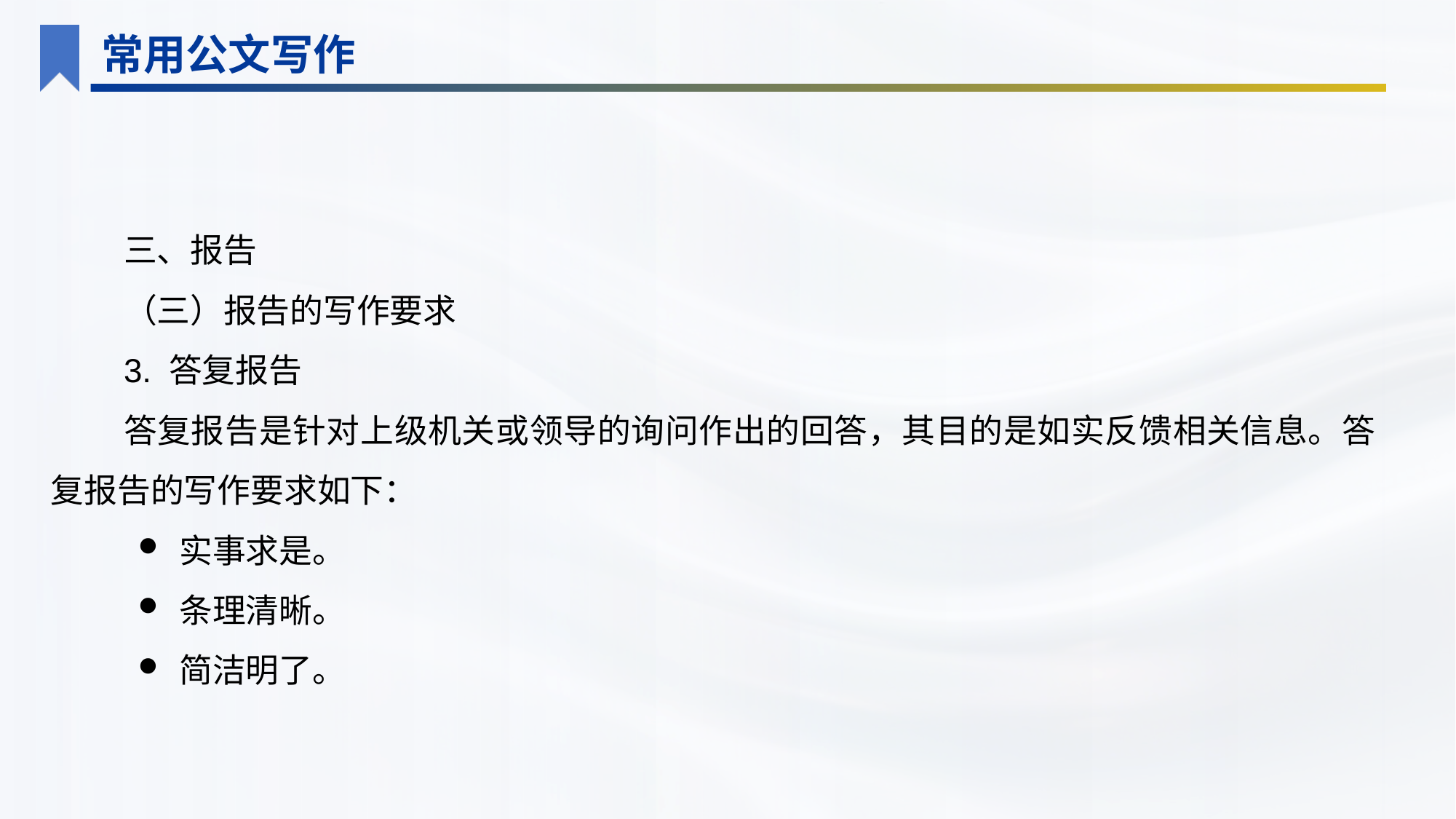

常用公文写作
三、报告
（三）报告的写作要求
3. 答复报告
答复报告是针对上级机关或领导的询问作出的回答，其目的是如实反馈相关信息。答复报告的写作要求如下：
实事求是。
条理清晰。
简洁明了。